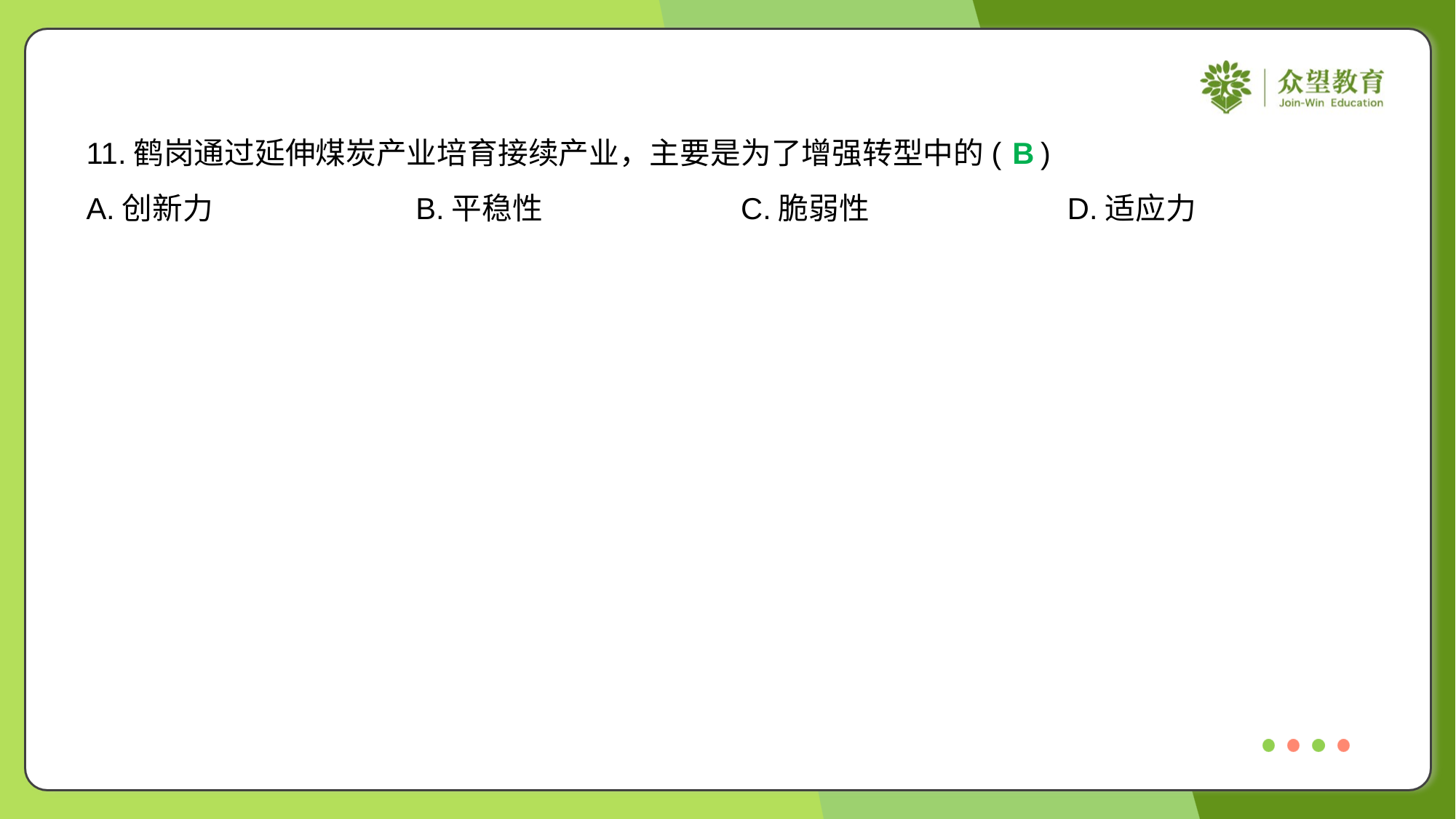

11.鹤岗通过延伸煤炭产业培育接续产业，主要是为了增强转型中的(     )
B
A.创新力	B.平稳性	C.脆弱性	D.适应力